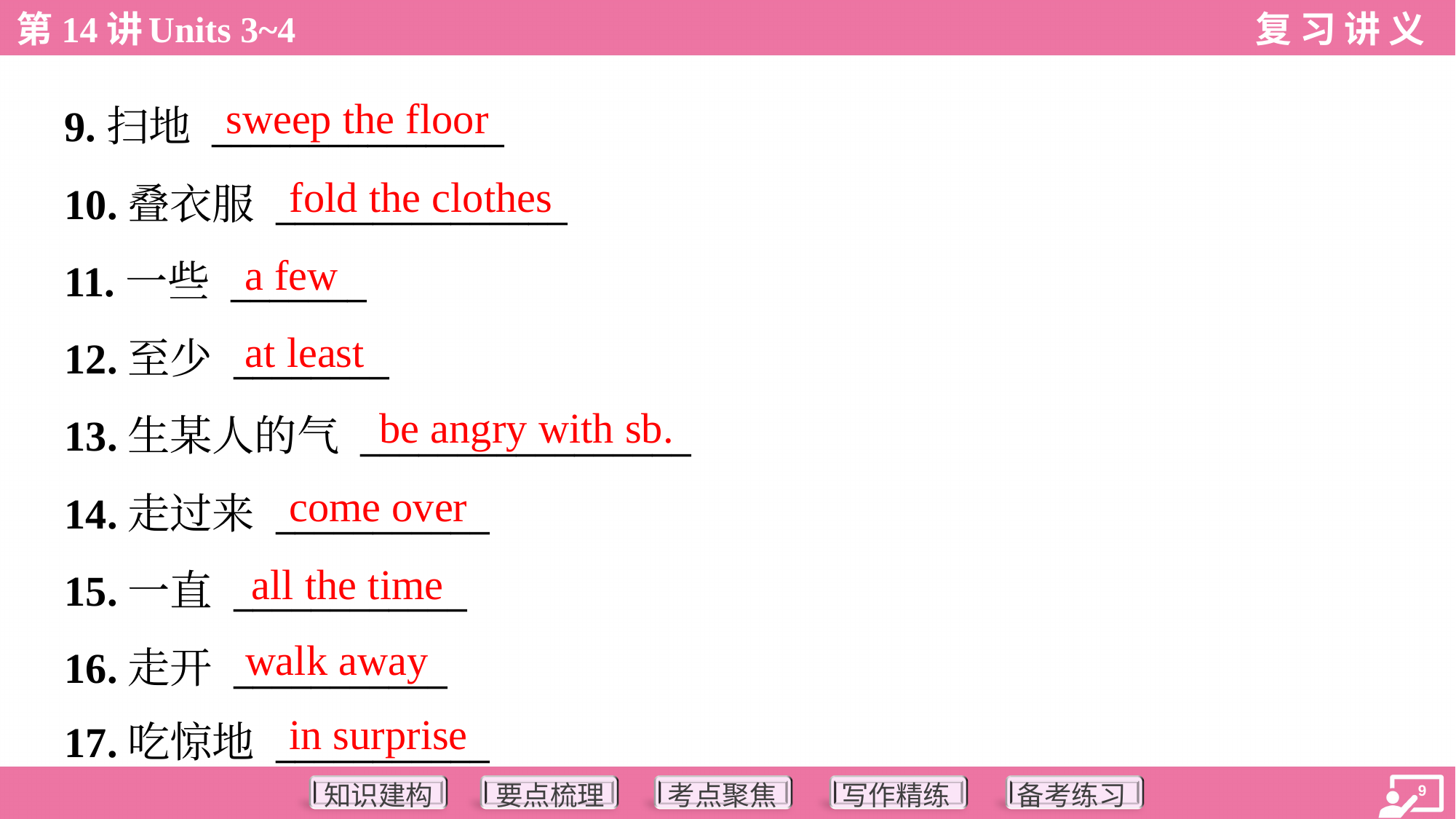

sweep the floor
9.扫地 _______________
10.叠衣服 _______________
11.一些 _______
12.至少 ________
13.生某人的气 _________________
14.走过来 ___________
15.一直 ____________
16.走开 ___________
17.吃惊地 ___________
fold the clothes
a few
at least
be angry with sb.
come over
all the time
walk away
in surprise